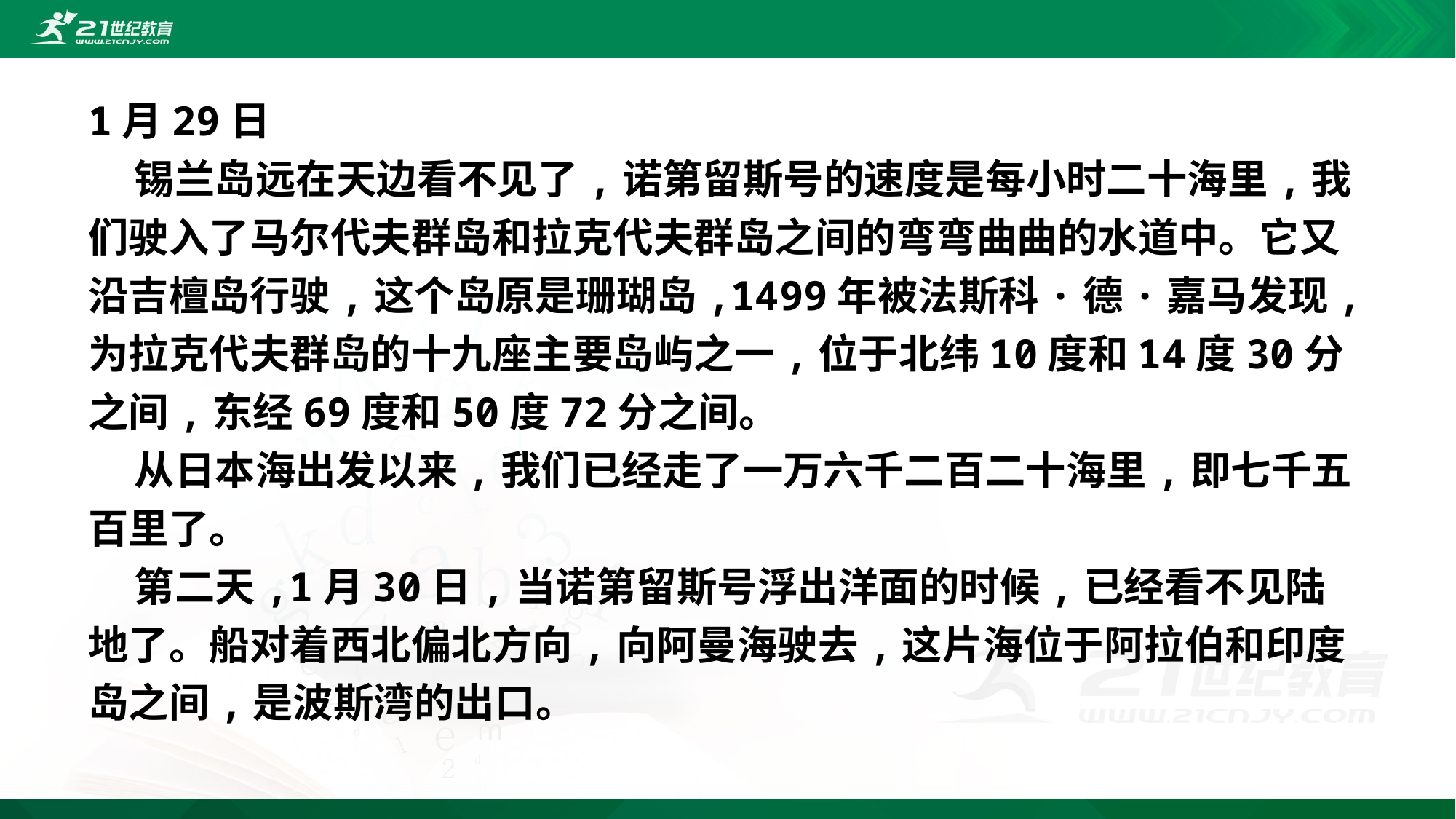

1月29日
    锡兰岛远在天边看不见了,诺第留斯号的速度是每小时二十海里,我们驶入了马尔代夫群岛和拉克代夫群岛之间的弯弯曲曲的水道中。它又沿吉檀岛行驶,这个岛原是珊瑚岛,1499年被法斯科·德·嘉马发现,为拉克代夫群岛的十九座主要岛屿之一,位于北纬10度和14度30分之间,东经69度和50度72分之间。
    从日本海出发以来,我们已经走了一万六千二百二十海里,即七千五百里了。
    第二天,1月30日,当诺第留斯号浮出洋面的时候,已经看不见陆地了。船对着西北偏北方向,向阿曼海驶去,这片海位于阿拉伯和印度岛之间,是波斯湾的出口。